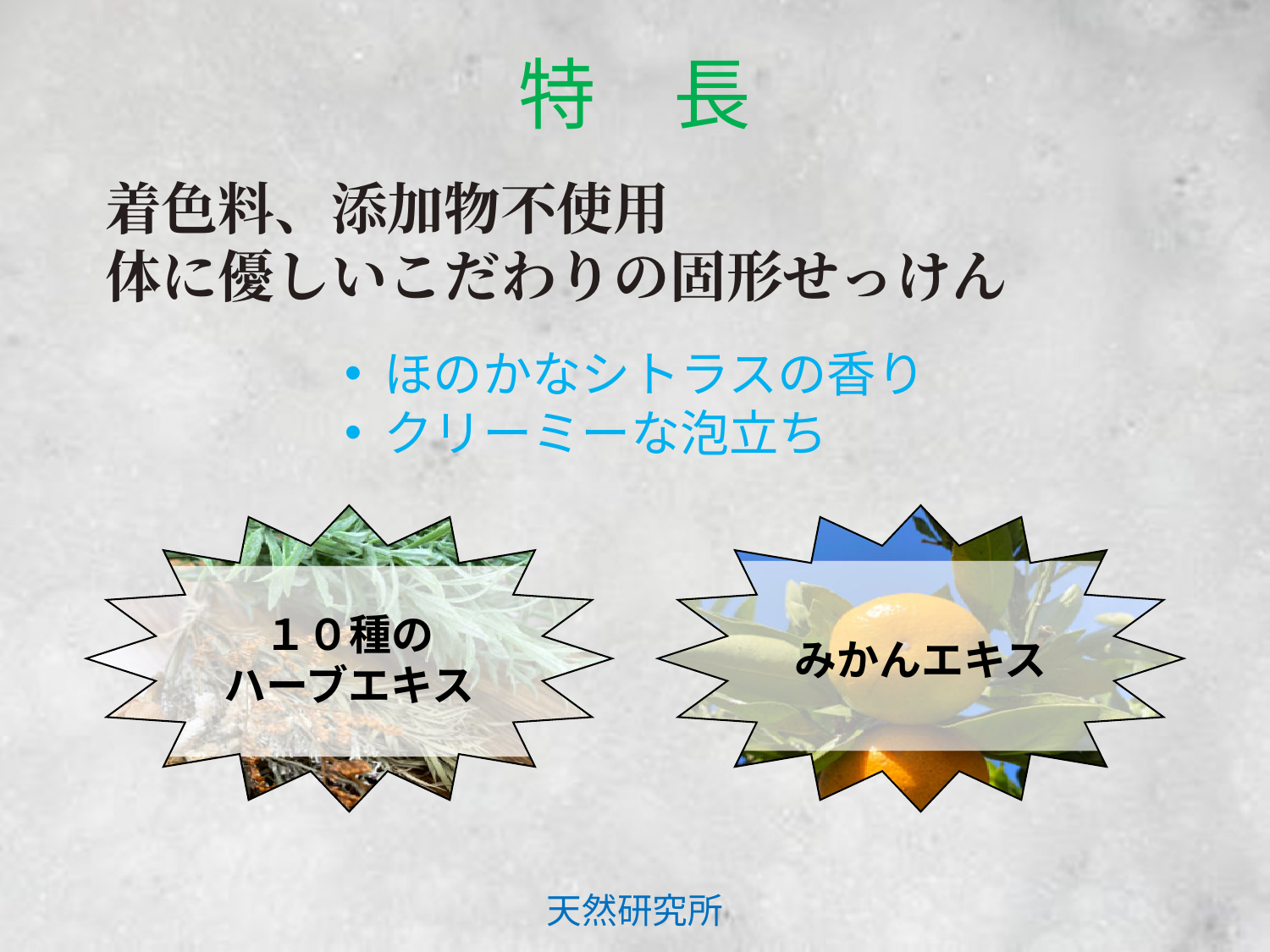

特　長
着色料、添加物不使用
体に優しいこだわりの固形せっけん
ほのかなシトラスの香り
クリーミーな泡立ち
１０種の
ハーブエキス
みかんエキス